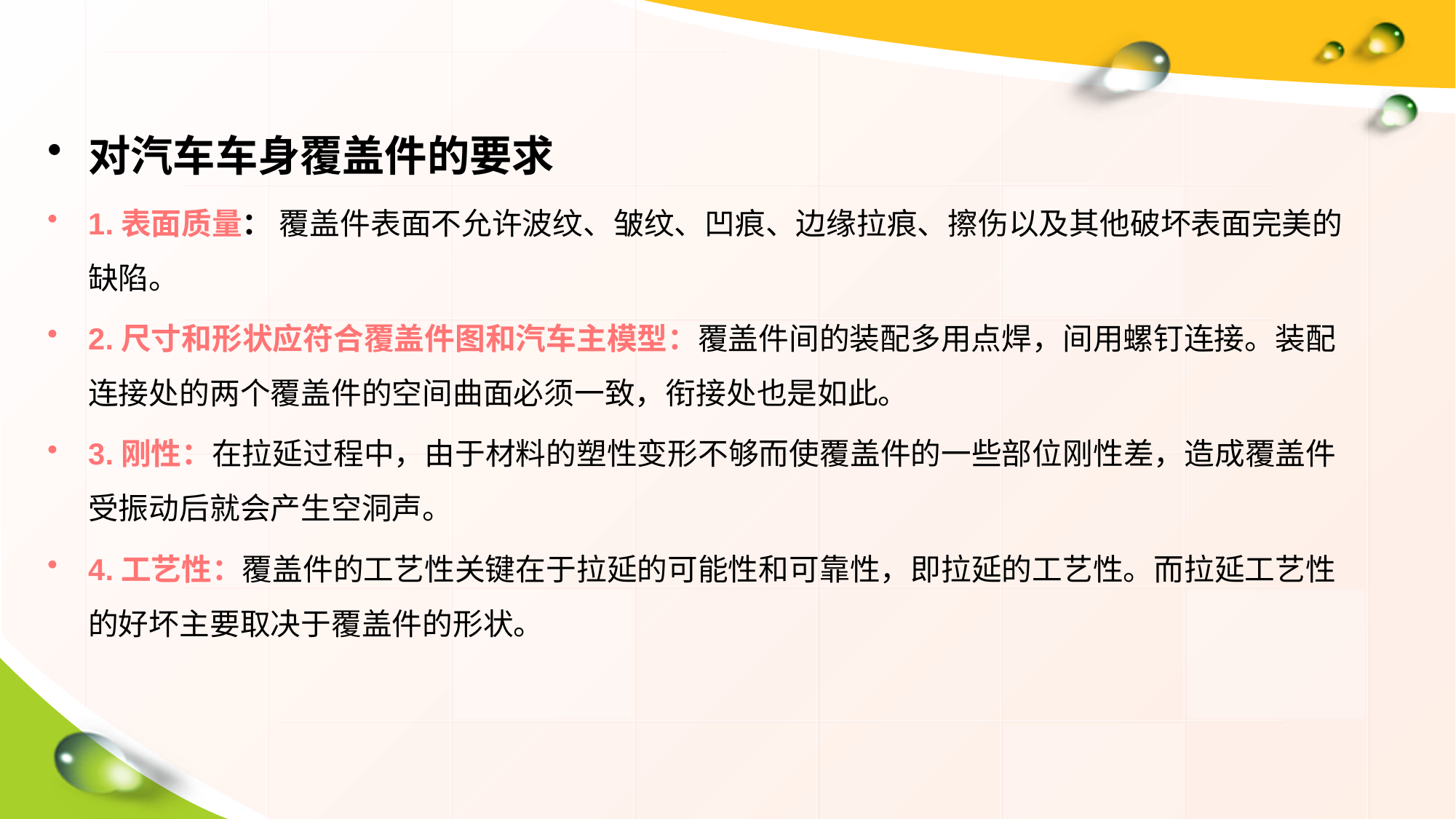

对汽车车身覆盖件的要求
1.表面质量： 覆盖件表面不允许波纹、皱纹、凹痕、边缘拉痕、擦伤以及其他破坏表面完美的缺陷。
2.尺寸和形状应符合覆盖件图和汽车主模型：覆盖件间的装配多用点焊，间用螺钉连接。装配连接处的两个覆盖件的空间曲面必须一致，衔接处也是如此。
3.刚性：在拉延过程中，由于材料的塑性变形不够而使覆盖件的一些部位刚性差，造成覆盖件受振动后就会产生空洞声。
4.工艺性：覆盖件的工艺性关键在于拉延的可能性和可靠性，即拉延的工艺性。而拉延工艺性的好坏主要取决于覆盖件的形状。